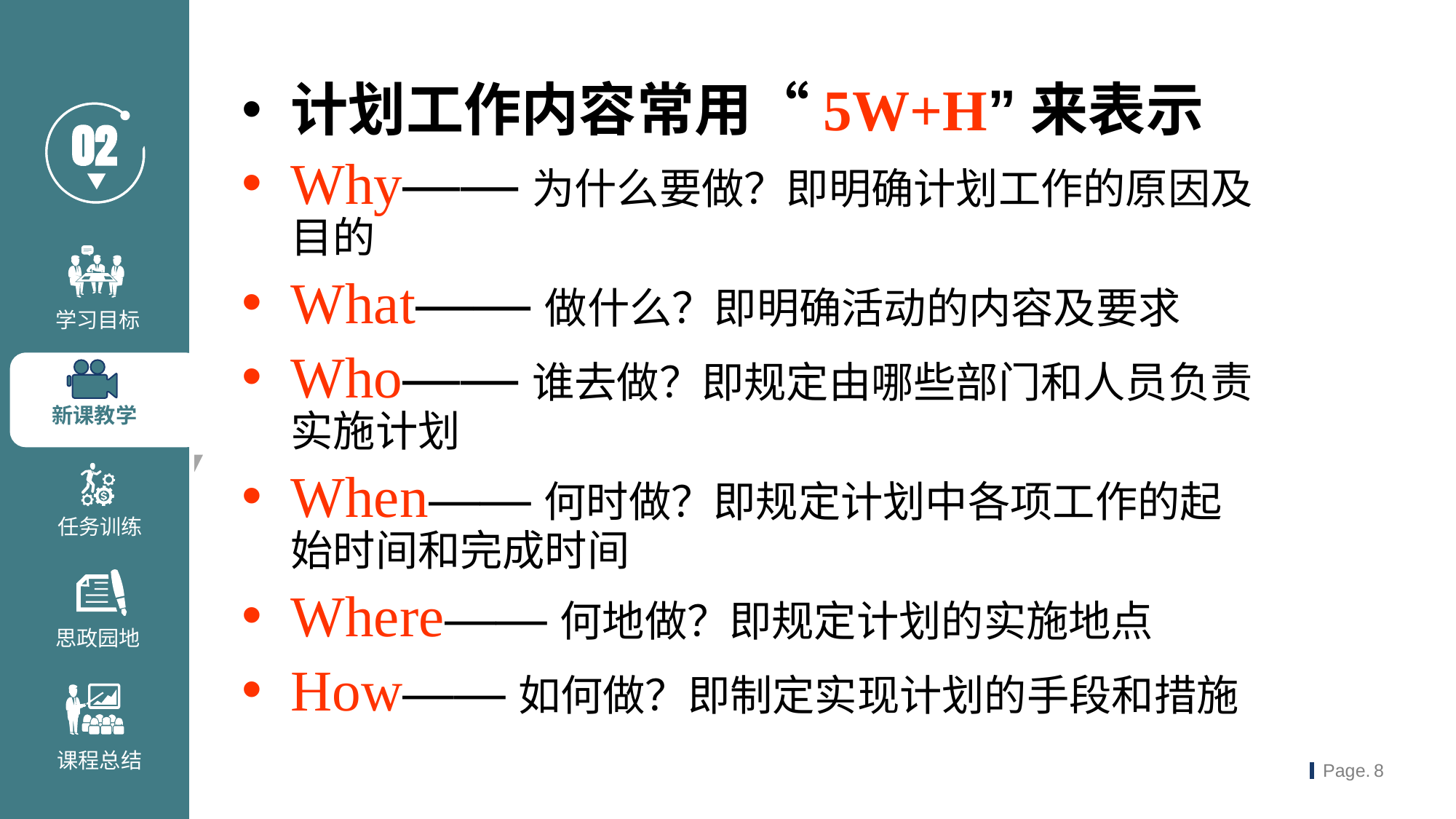

计划工作内容常用“5W+H”来表示
Why——为什么要做？即明确计划工作的原因及目的
What——做什么？即明确活动的内容及要求
Who——谁去做？即规定由哪些部门和人员负责实施计划
When——何时做？即规定计划中各项工作的起始时间和完成时间
Where——何地做？即规定计划的实施地点
How——如何做？即制定实现计划的手段和措施